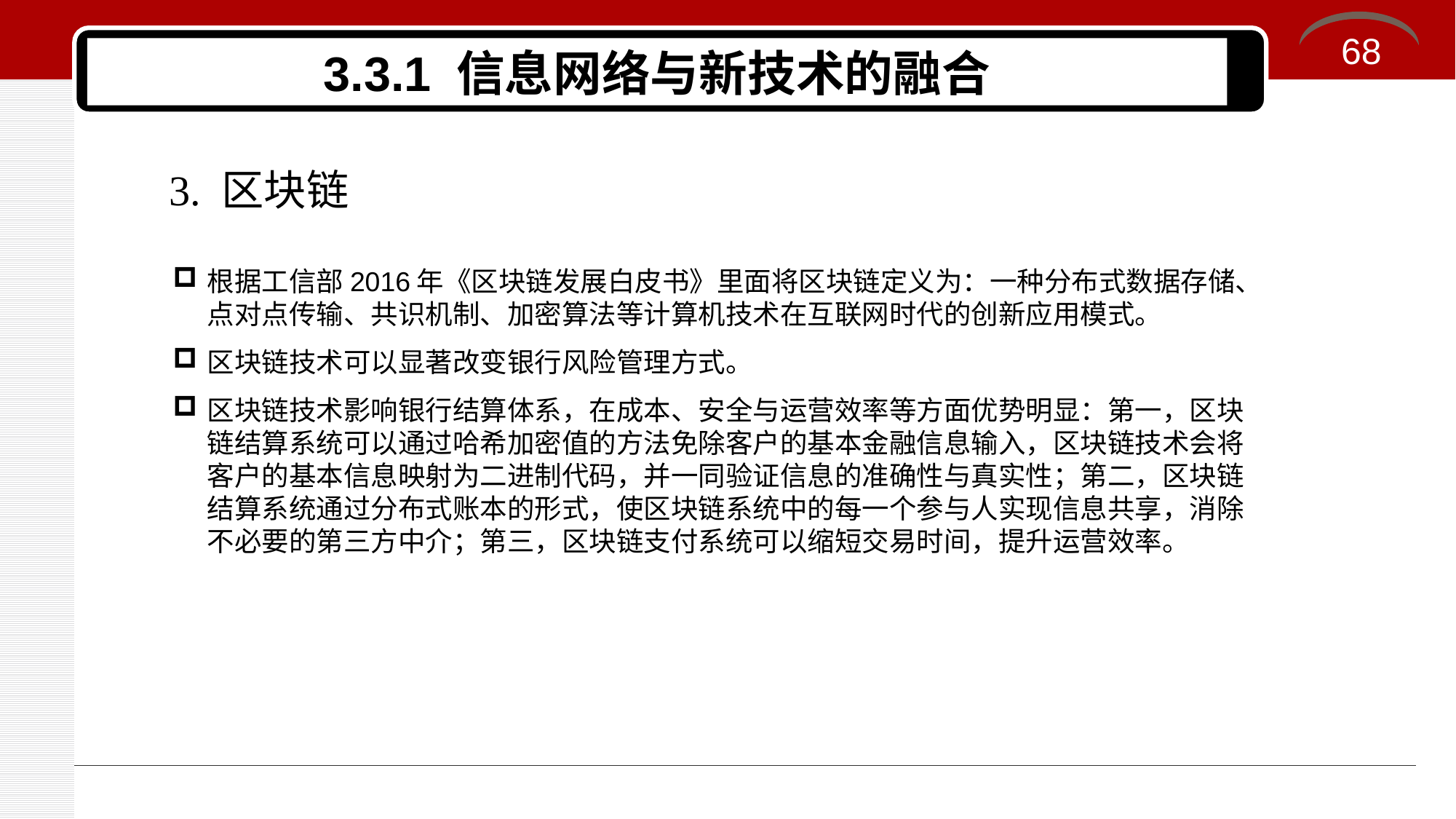

68
# 3.3.1 信息网络与新技术的融合
3. 区块链
根据工信部2016年《区块链发展白皮书》里面将区块链定义为：一种分布式数据存储、点对点传输、共识机制、加密算法等计算机技术在互联网时代的创新应用模式。
区块链技术可以显著改变银行风险管理方式。
区块链技术影响银行结算体系，在成本、安全与运营效率等方面优势明显：第一，区块链结算系统可以通过哈希加密值的方法免除客户的基本金融信息输入，区块链技术会将客户的基本信息映射为二进制代码，并一同验证信息的准确性与真实性；第二，区块链结算系统通过分布式账本的形式，使区块链系统中的每一个参与人实现信息共享，消除不必要的第三方中介；第三，区块链支付系统可以缩短交易时间，提升运营效率。